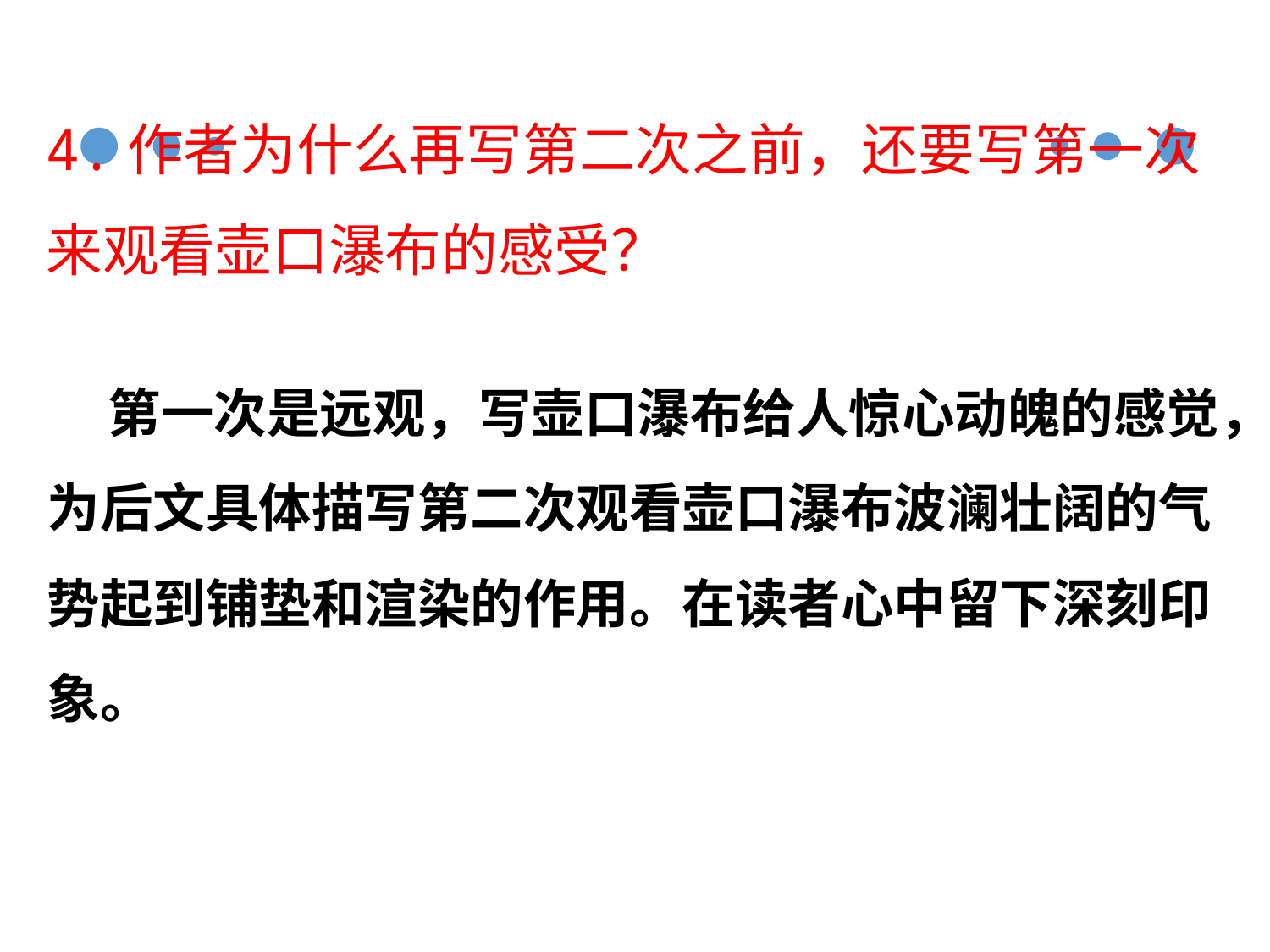

4.作者为什么再写第二次之前，还要写第一次来观看壶口瀑布的感受？
    第一次是远观，写壶口瀑布给人惊心动魄的感觉，为后文具体描写第二次观看壶口瀑布波澜壮阔的气势起到铺垫和渲染的作用。在读者心中留下深刻印象。